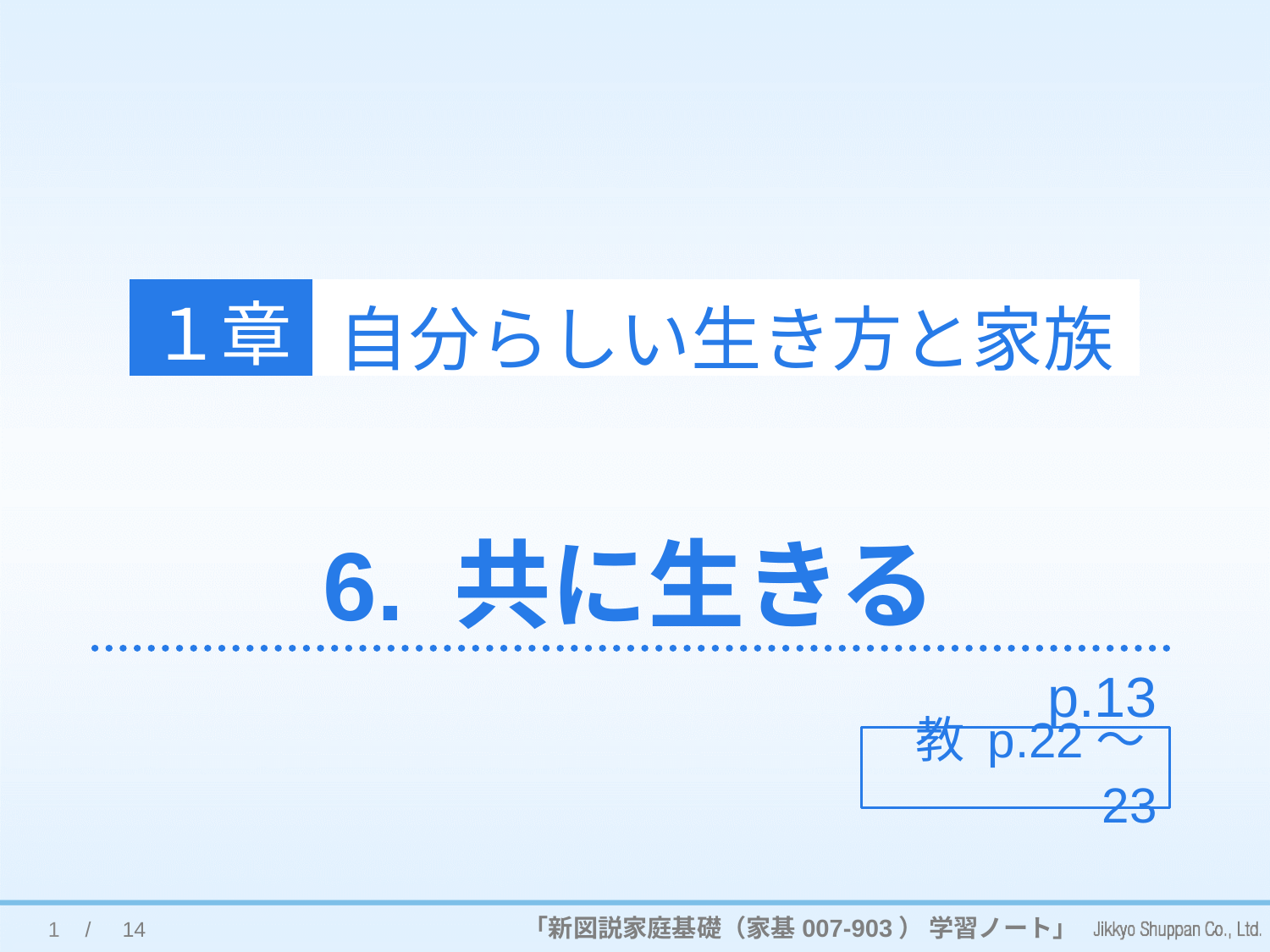

１章
自分らしい生き方と家族
# 6. 共に生きる
p.13
教 p.22～23
1